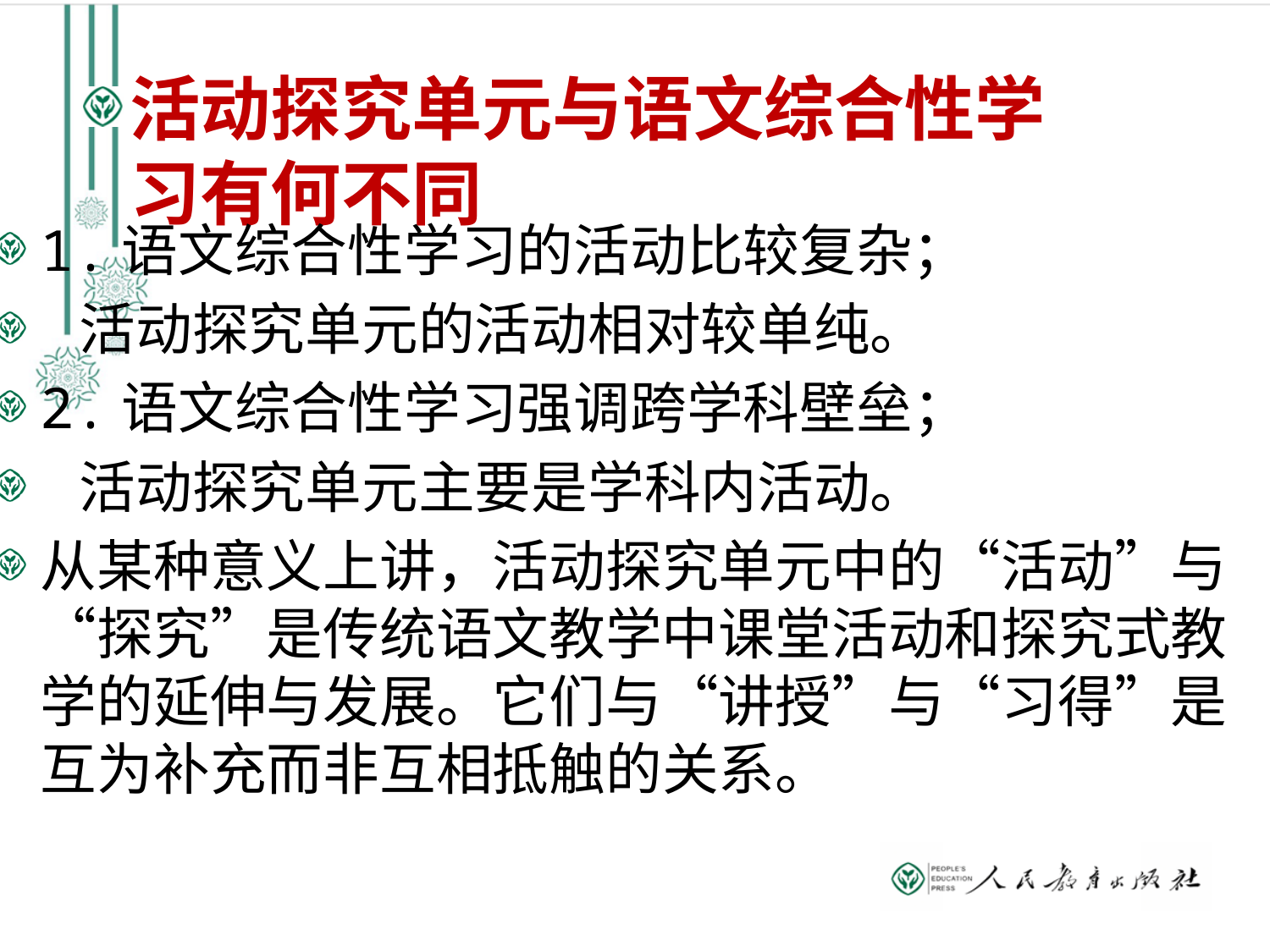

活动探究单元与语文综合性学习有何不同
1.语文综合性学习的活动比较复杂；
  活动探究单元的活动相对较单纯。
2.语文综合性学习强调跨学科壁垒；
  活动探究单元主要是学科内活动。
从某种意义上讲，活动探究单元中的“活动”与“探究”是传统语文教学中课堂活动和探究式教学的延伸与发展。它们与“讲授”与“习得”是互为补充而非互相抵触的关系。